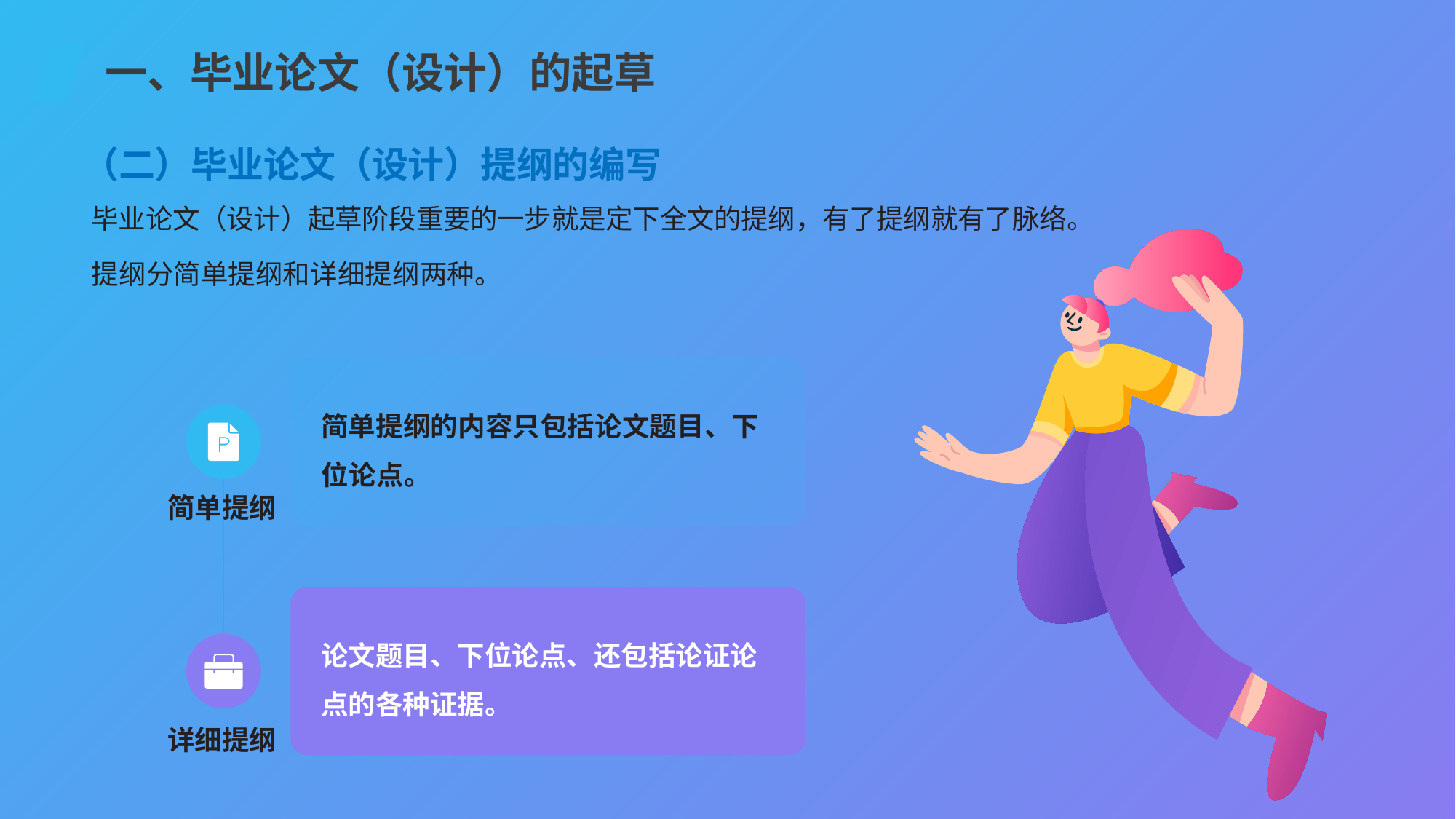

一、毕业论文（设计）的起草
（二）毕业论文（设计）提纲的编写
毕业论文（设计）起草阶段重要的一步就是定下全文的提纲，有了提纲就有了脉络。
提纲分简单提纲和详细提纲两种。

简单提纲的内容只包括论文题目、下位论点。

论文题目、下位论点、还包括论证论点的各种证据。

简单提纲
详细提纲